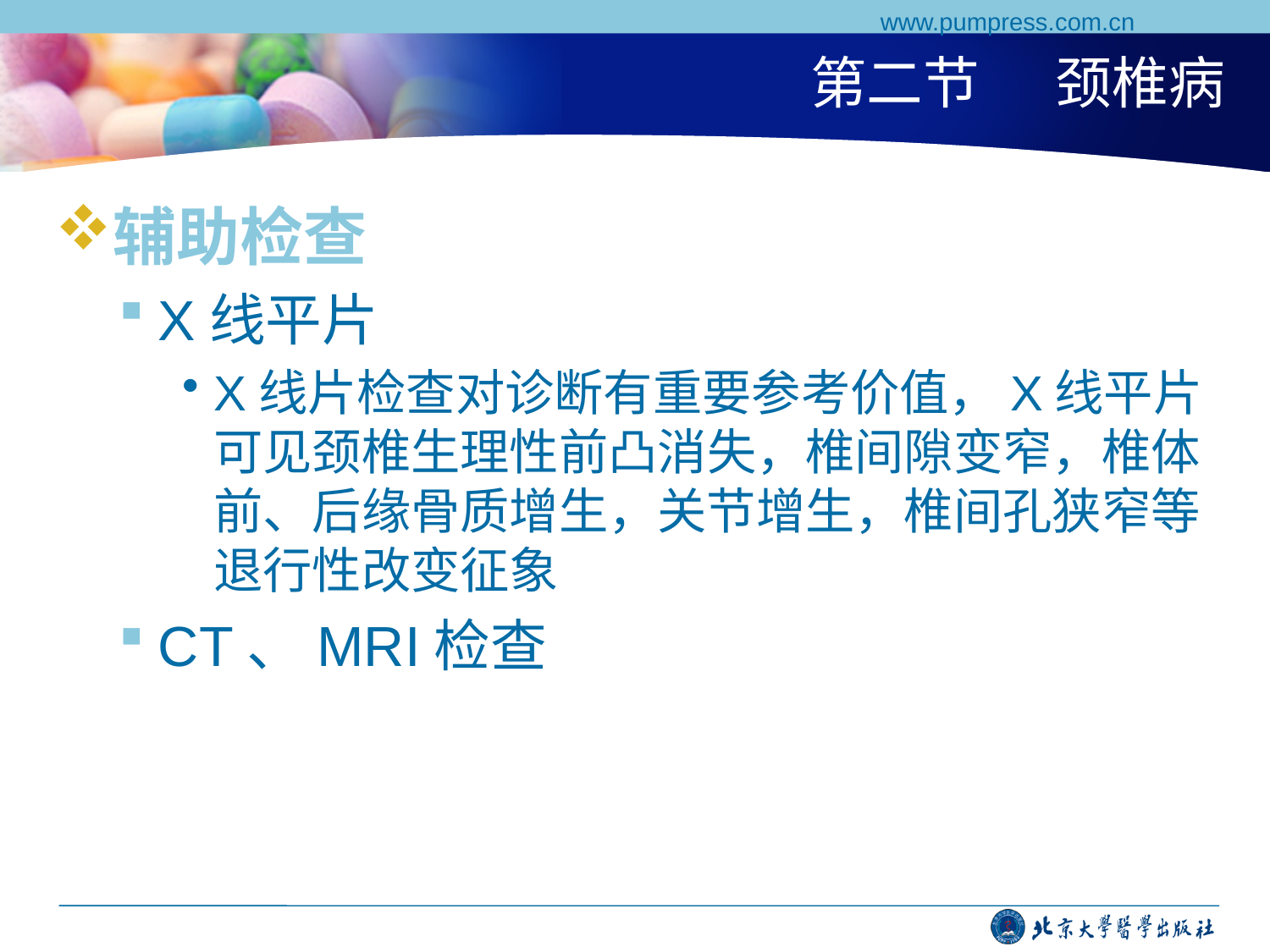

www.pumpress.com.cn
# 第二节      颈椎病
辅助检查
X线平片
X线片检查对诊断有重要参考价值，X线平片可见颈椎生理性前凸消失，椎间隙变窄，椎体前、后缘骨质增生，关节增生，椎间孔狭窄等退行性改变征象
CT、MRI检查